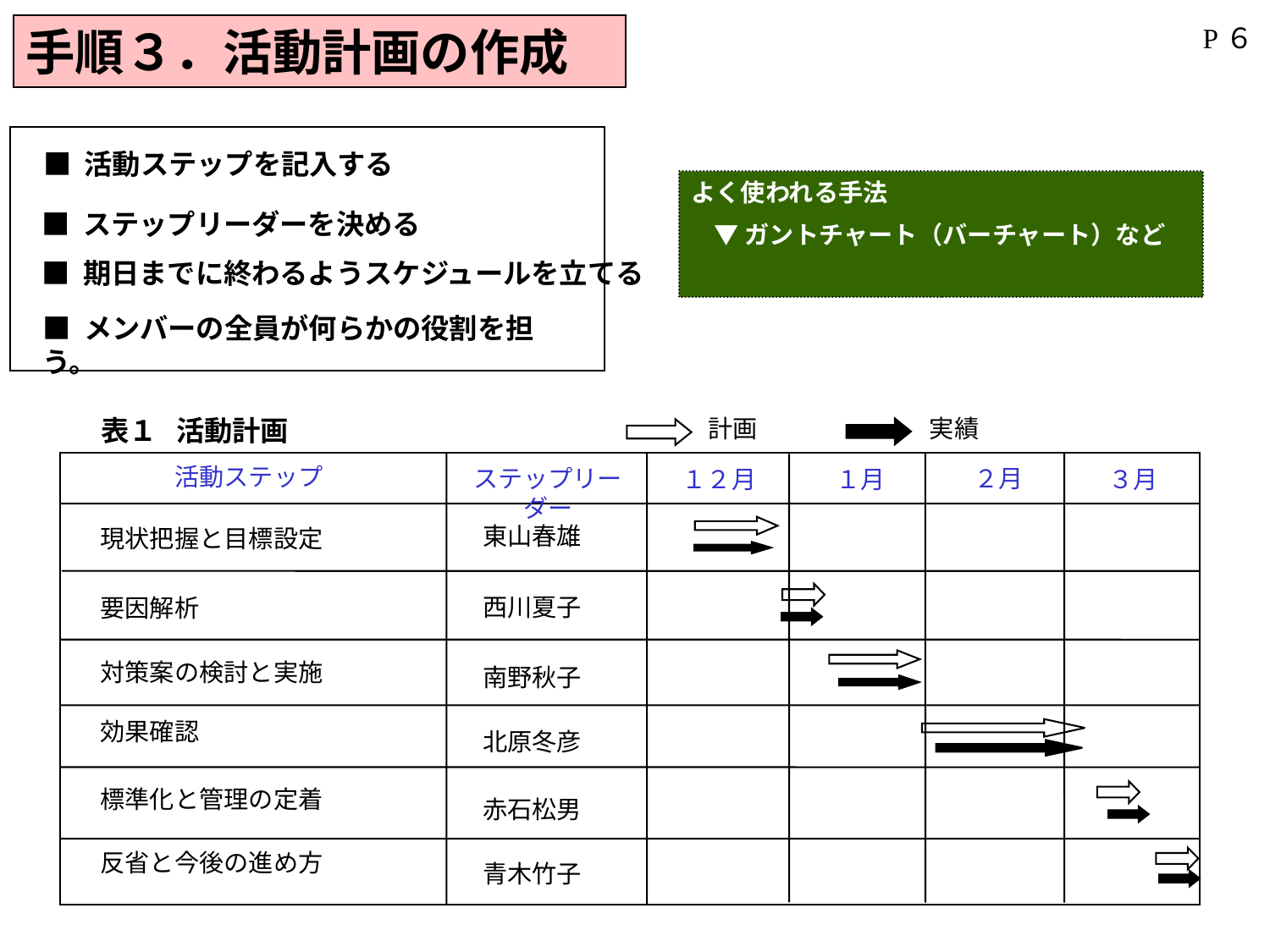

P６
手順３．活動計画の作成

■ 活動ステップを記入する
■ ステップリーダーを決める
■ 期日までに終わるようスケジュールを立てる
■ メンバーの全員が何らかの役割を担う。
よく使われる手法
    ▼ガントチャート（バーチャート）など

表１   活動計画
計画
実績

活動ステップ
ステップリーダー
２月
１月
１２月
３月

東山春雄

現状把握と目標設定

西川夏子
要因解析

対策案の検討と実施
南野秋子

効果確認

北原冬彦

標準化と管理の定着

赤石松男

反省と今後の進め方

青木竹子